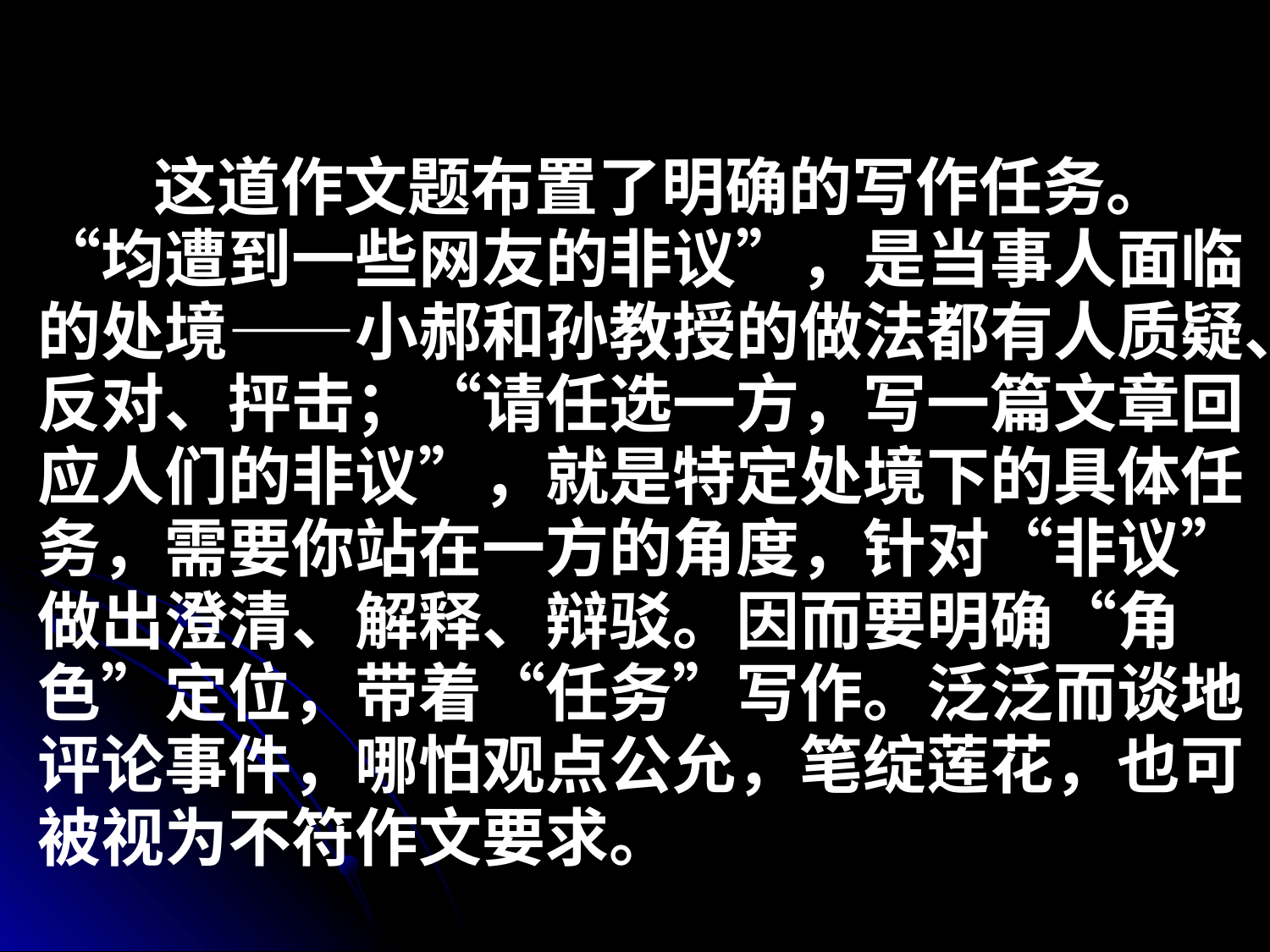

这道作文题布置了明确的写作任务。“均遭到一些网友的非议”，是当事人面临的处境——小郝和孙教授的做法都有人质疑、反对、抨击；“请任选一方，写一篇文章回应人们的非议”，就是特定处境下的具体任务，需要你站在一方的角度，针对“非议”做出澄清、解释、辩驳。因而要明确“角色”定位，带着“任务”写作。泛泛而谈地评论事件，哪怕观点公允，笔绽莲花，也可被视为不符作文要求。